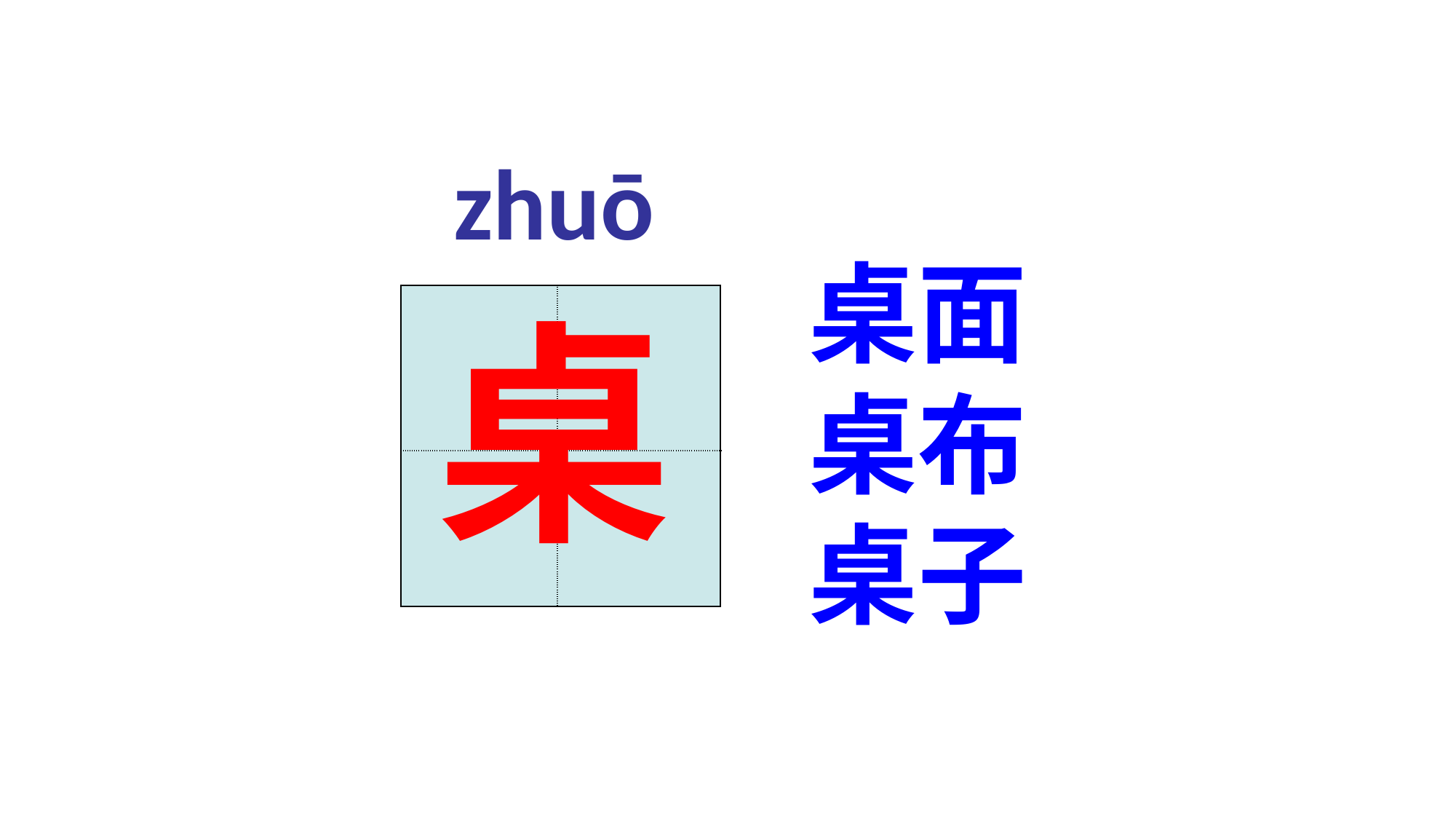

zhuō
桌面
桌布
桌子
桌
|  |  |
| --- | --- |
|  |  |